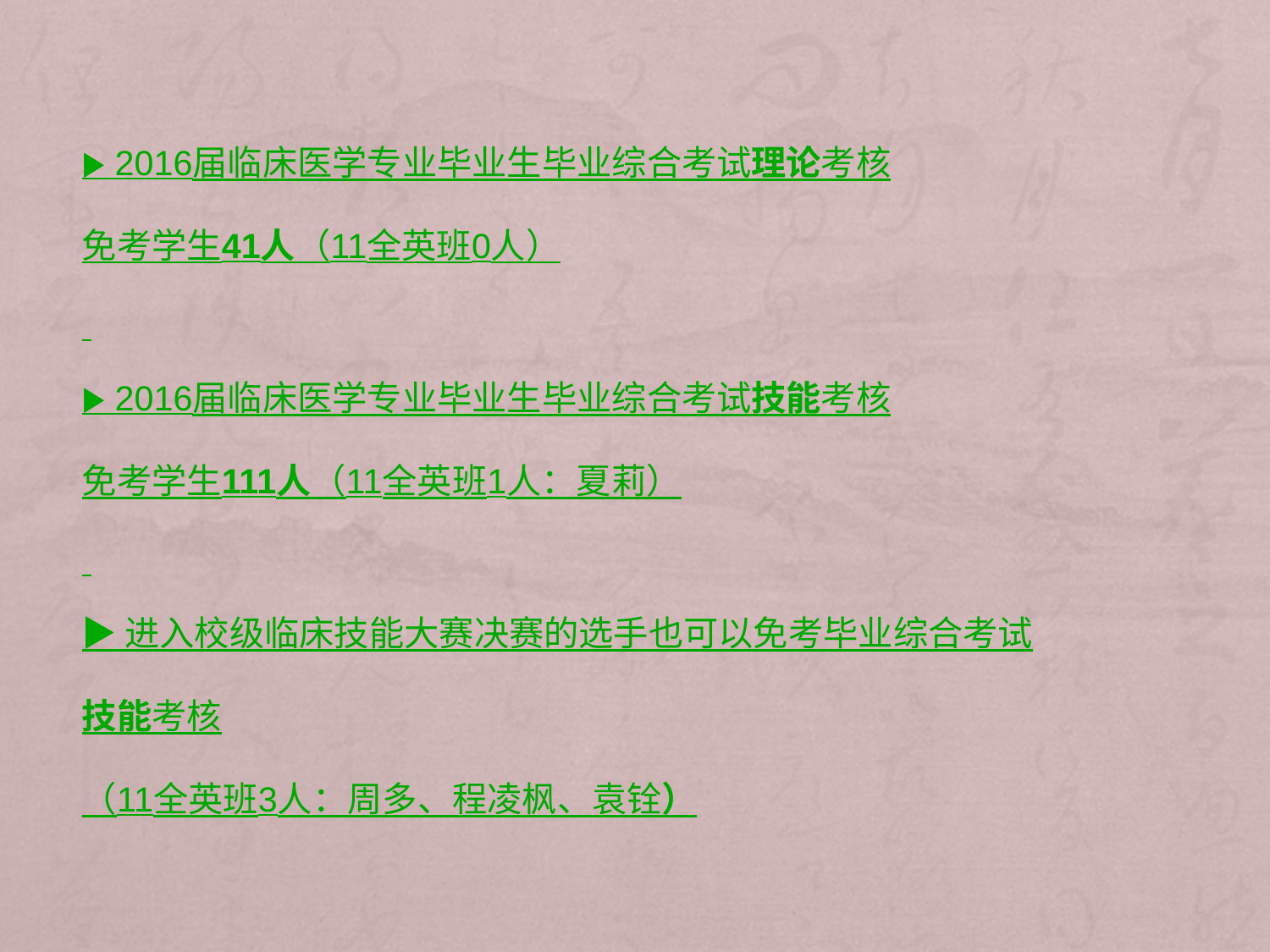

▶ 2016届临床医学专业毕业生毕业综合考试理论考核
免考学生41人（11全英班0人）

▶ 2016届临床医学专业毕业生毕业综合考试技能考核
免考学生111人（11全英班1人：夏莉）

▶ 进入校级临床技能大赛决赛的选手也可以免考毕业综合考试
技能考核
（11全英班3人：周多、程凌枫、袁铨）